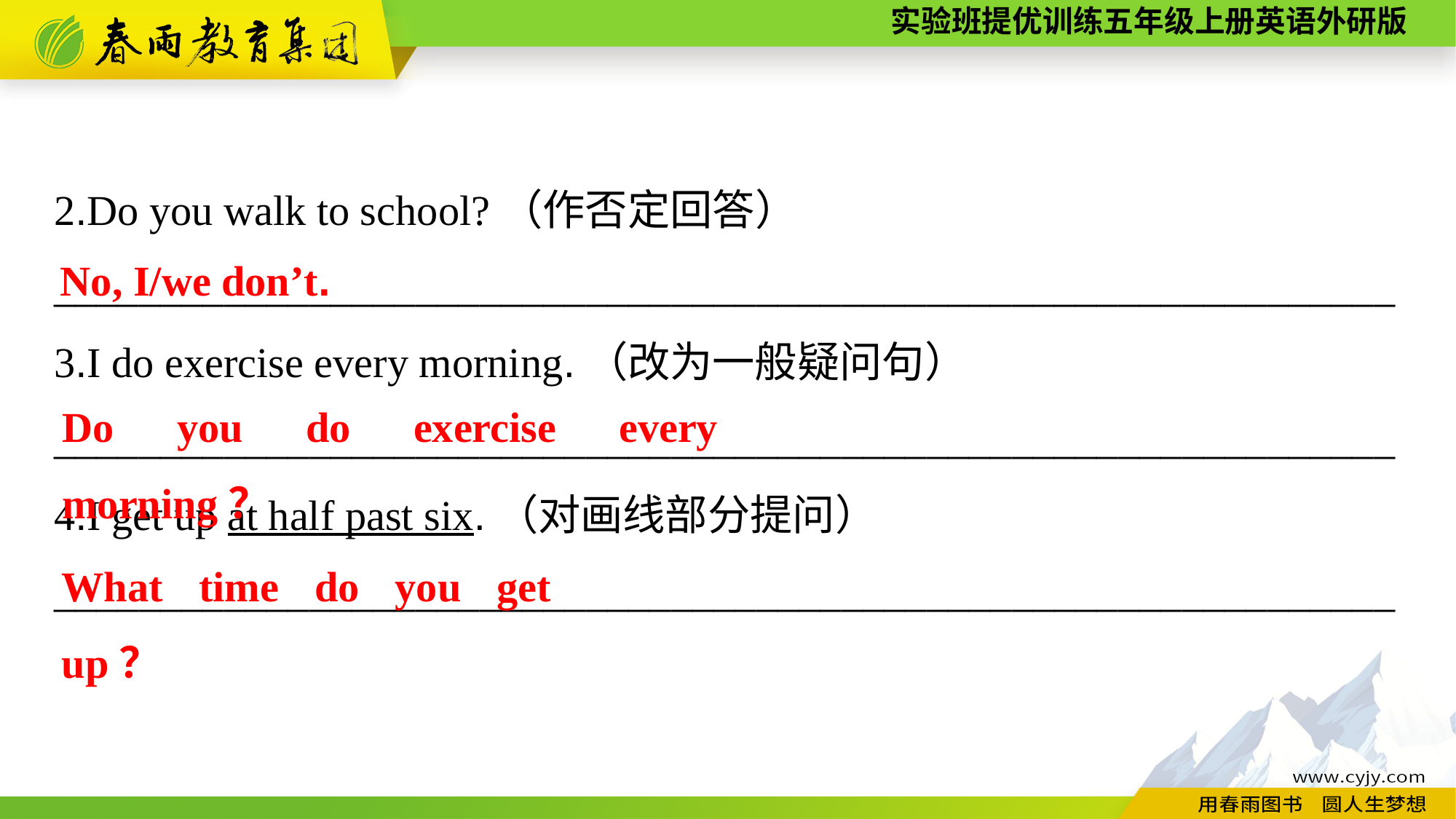

2.Do you walk to school?（作否定回答）
_______________________________________________________________
3.I do exercise every morning.（改为一般疑问句）
_______________________________________________________________ 4.I get up at half past six.（对画线部分提问）
_______________________________________________________________

No, I/we don’t.
Do you do exercise every morning？
What time do you get up？